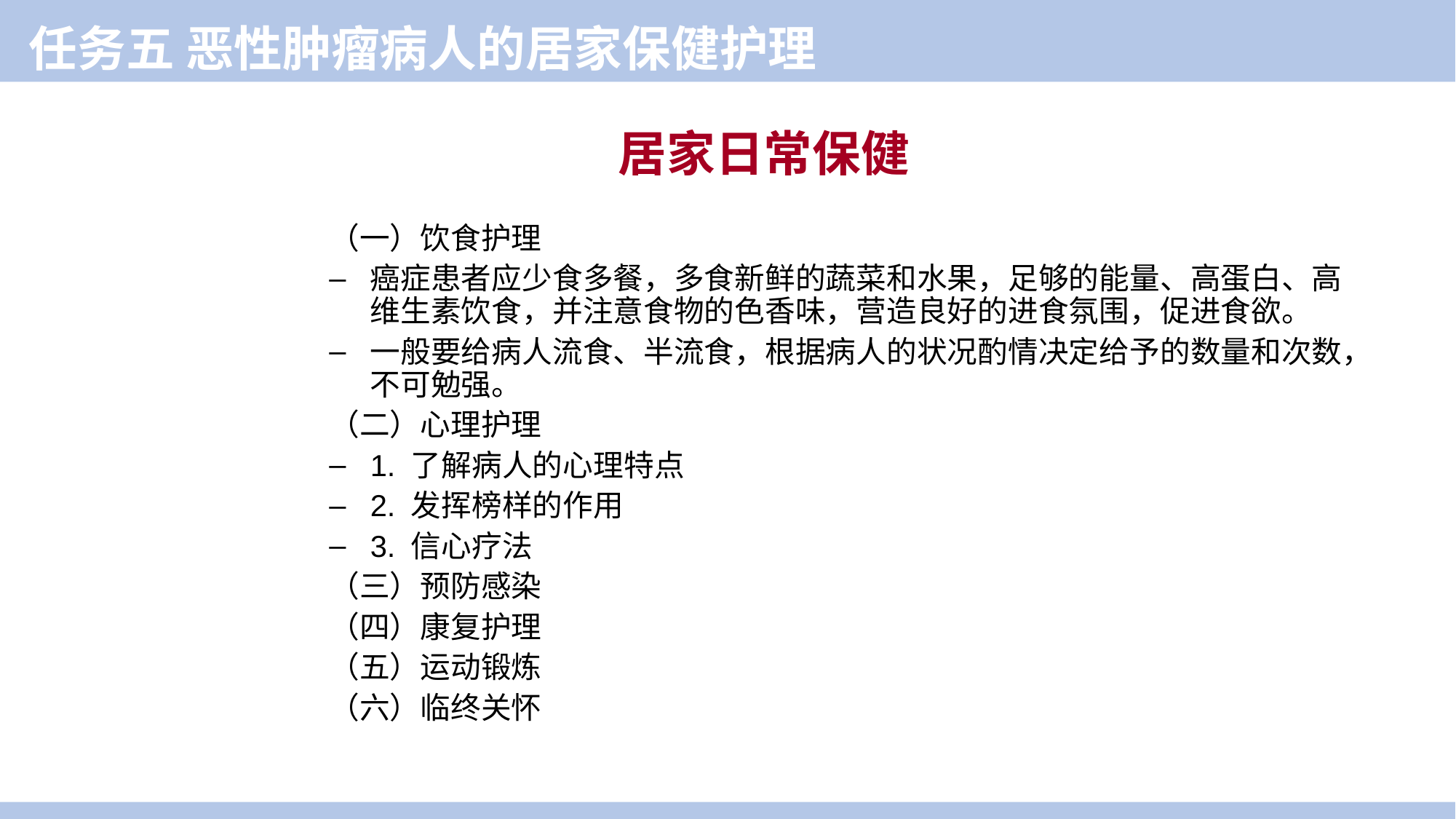

任务五 恶性肿瘤病人的居家保健护理
居家日常保健
（一）饮食护理
癌症患者应少食多餐，多食新鲜的蔬菜和水果，足够的能量、高蛋白、高维生素饮食，并注意食物的色香味，营造良好的进食氛围，促进食欲。
一般要给病人流食、半流食，根据病人的状况酌情决定给予的数量和次数，不可勉强。
（二）心理护理
1. 了解病人的心理特点
2. 发挥榜样的作用
3. 信心疗法
（三）预防感染
（四）康复护理
（五）运动锻炼
（六）临终关怀